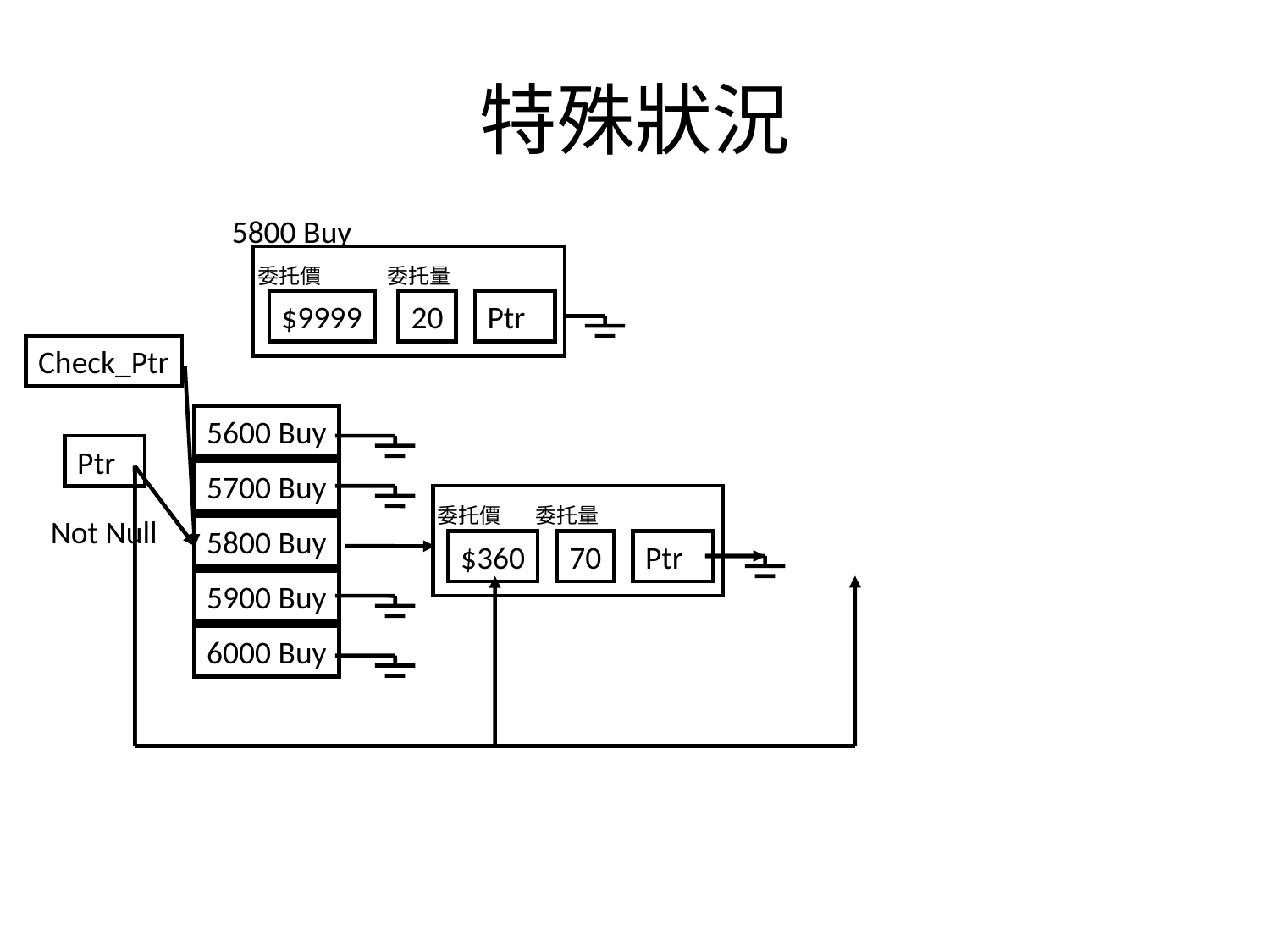

# 特殊狀況
5800 Buy

委托價
委托量
$9999
20
Ptr

Check_Ptr

5600 Buy
5700 Buy
5800 Buy
5900 Buy
6000 Buy
Ptr

委托價
委托量
$360
70
Ptr
Not Null